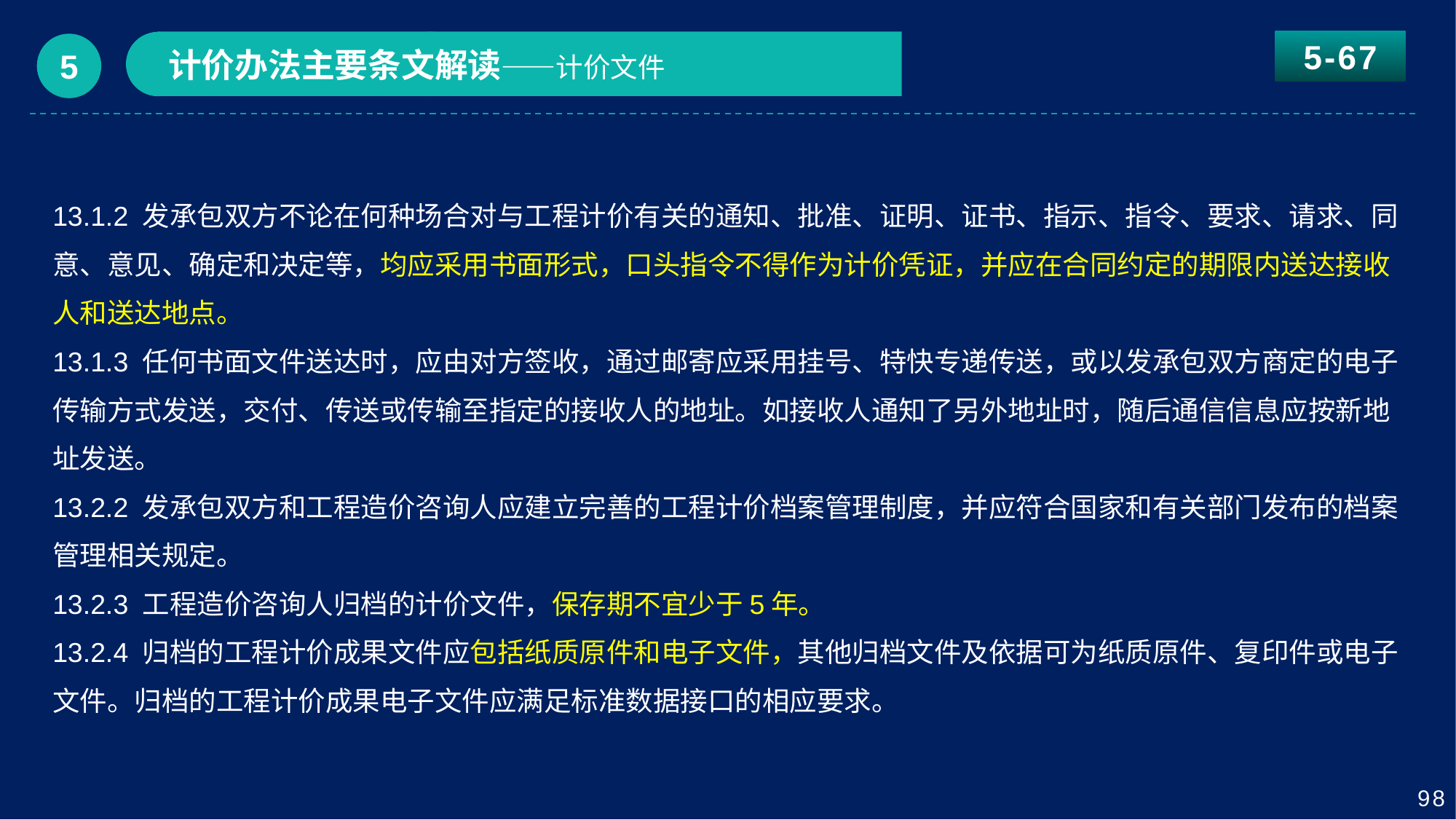

5-67
计价办法主要条文解读——计价文件

5
13.1.2 发承包双方不论在何种场合对与工程计价有关的通知、批准、证明、证书、指示、指令、要求、请求、同意、意见、确定和决定等，均应采用书面形式，口头指令不得作为计价凭证，并应在合同约定的期限内送达接收人和送达地点。
13.1.3 任何书面文件送达时，应由对方签收，通过邮寄应采用挂号、特快专递传送，或以发承包双方商定的电子传输方式发送，交付、传送或传输至指定的接收人的地址。如接收人通知了另外地址时，随后通信信息应按新地址发送。
13.2.2 发承包双方和工程造价咨询人应建立完善的工程计价档案管理制度，并应符合国家和有关部门发布的档案管理相关规定。
13.2.3 工程造价咨询人归档的计价文件，保存期不宜少于5年。
13.2.4 归档的工程计价成果文件应包括纸质原件和电子文件，其他归档文件及依据可为纸质原件、复印件或电子文件。归档的工程计价成果电子文件应满足标准数据接口的相应要求。
98